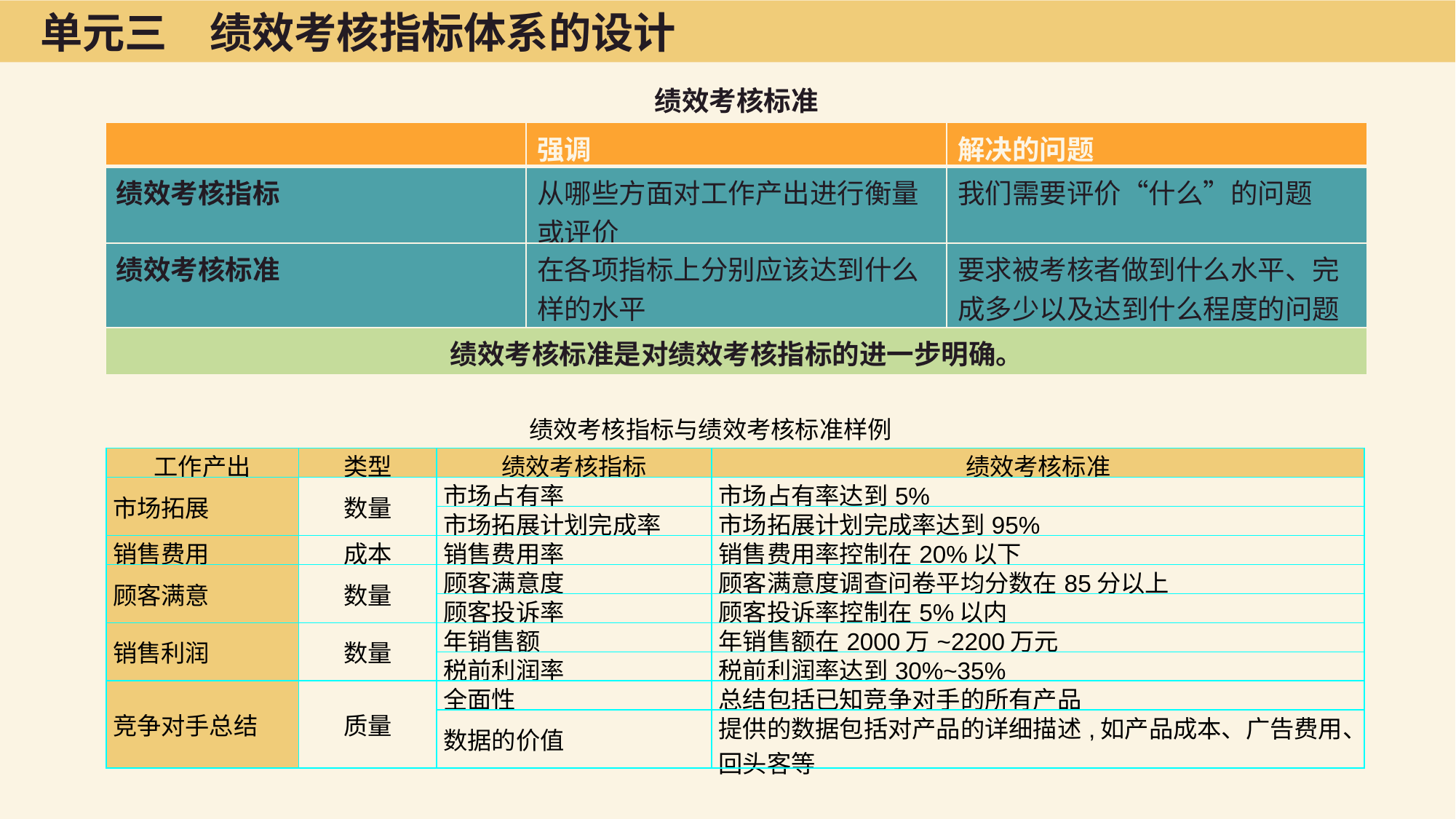

单元三　绩效考核指标体系的设计
绩效考核标准
|  | 强调 | 解决的问题 |
| --- | --- | --- |
| 绩效考核指标 | 从哪些方面对工作产出进行衡量或评价 | 我们需要评价“什么”的问题 |
| 绩效考核标准 | 在各项指标上分别应该达到什么样的水平 | 要求被考核者做到什么水平、完成多少以及达到什么程度的问题 |
| 绩效考核标准是对绩效考核指标的进一步明确。 |  |  |
绩效考核指标与绩效考核标准样例
| 工作产出 | 类型 | 绩效考核指标 | 绩效考核标准 |
| --- | --- | --- | --- |
| 市场拓展 | 数量 | 市场占有率 | 市场占有率达到5% |
|  |  | 市场拓展计划完成率 | 市场拓展计划完成率达到95% |
| 销售费用 | 成本 | 销售费用率 | 销售费用率控制在20%以下 |
| 顾客满意 | 数量 | 顾客满意度 | 顾客满意度调查问卷平均分数在85分以上 |
|  |  | 顾客投诉率 | 顾客投诉率控制在5%以内 |
| 销售利润 | 数量 | 年销售额 | 年销售额在2000万~2200万元 |
|  |  | 税前利润率 | 税前利润率达到30%~35% |
| 竞争对手总结 | 质量 | 全面性 | 总结包括已知竞争对手的所有产品 |
|  |  | 数据的价值 | 提供的数据包括对产品的详细描述,如产品成本、广告费用、回头客等 |